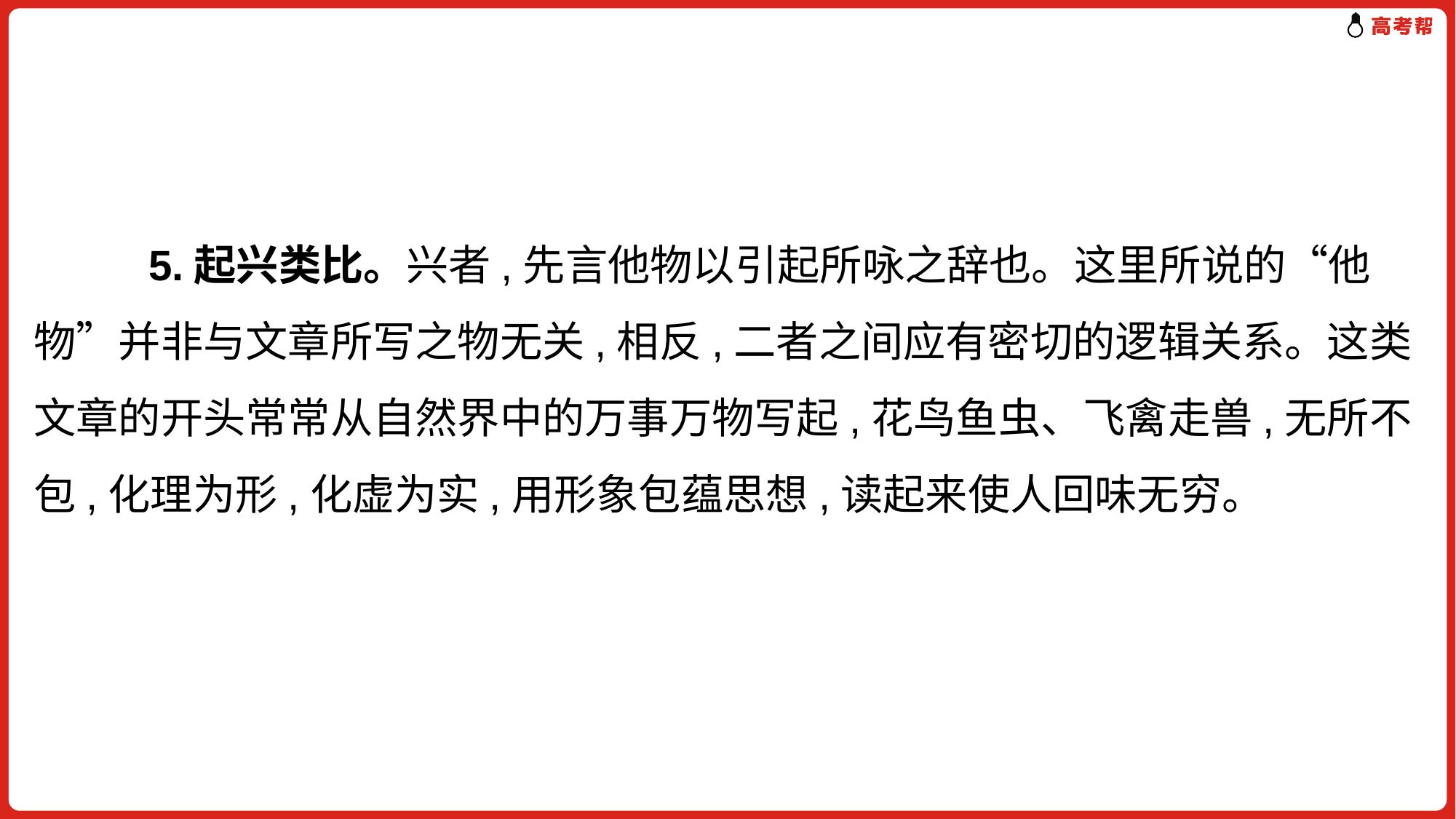

5.起兴类比。兴者,先言他物以引起所咏之辞也。这里所说的“他物”并非与文章所写之物无关,相反,二者之间应有密切的逻辑关系。这类文章的开头常常从自然界中的万事万物写起,花鸟鱼虫、飞禽走兽,无所不包,化理为形,化虚为实,用形象包蕴思想,读起来使人回味无穷。